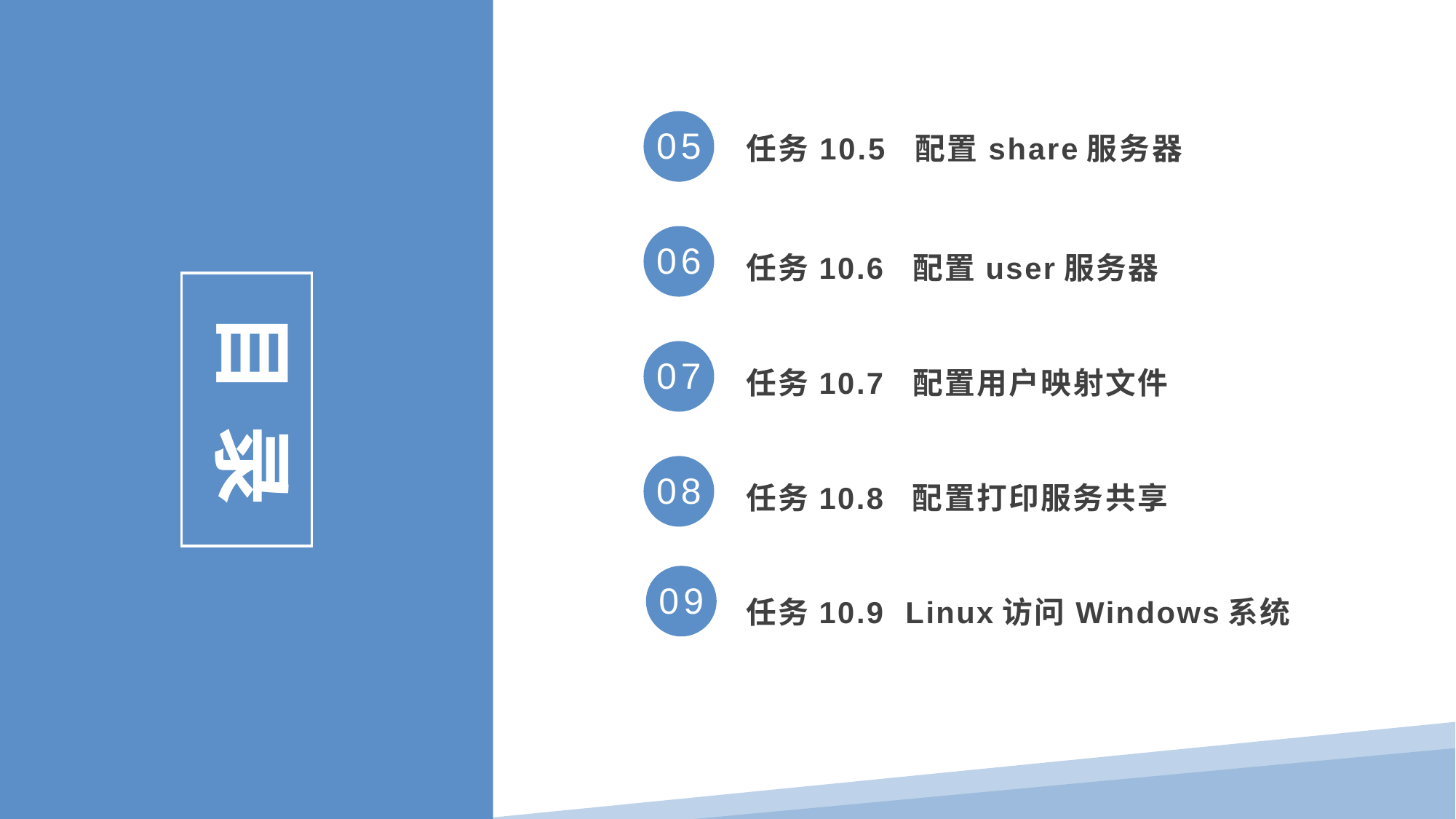

任务10.5  配置share服务器

05
任务10.6  配置user服务器

06
目 录

任务10.7  配置用户映射文件

07
任务10.8  配置打印服务共享

08
任务10.9  Linux访问Windows系统

09